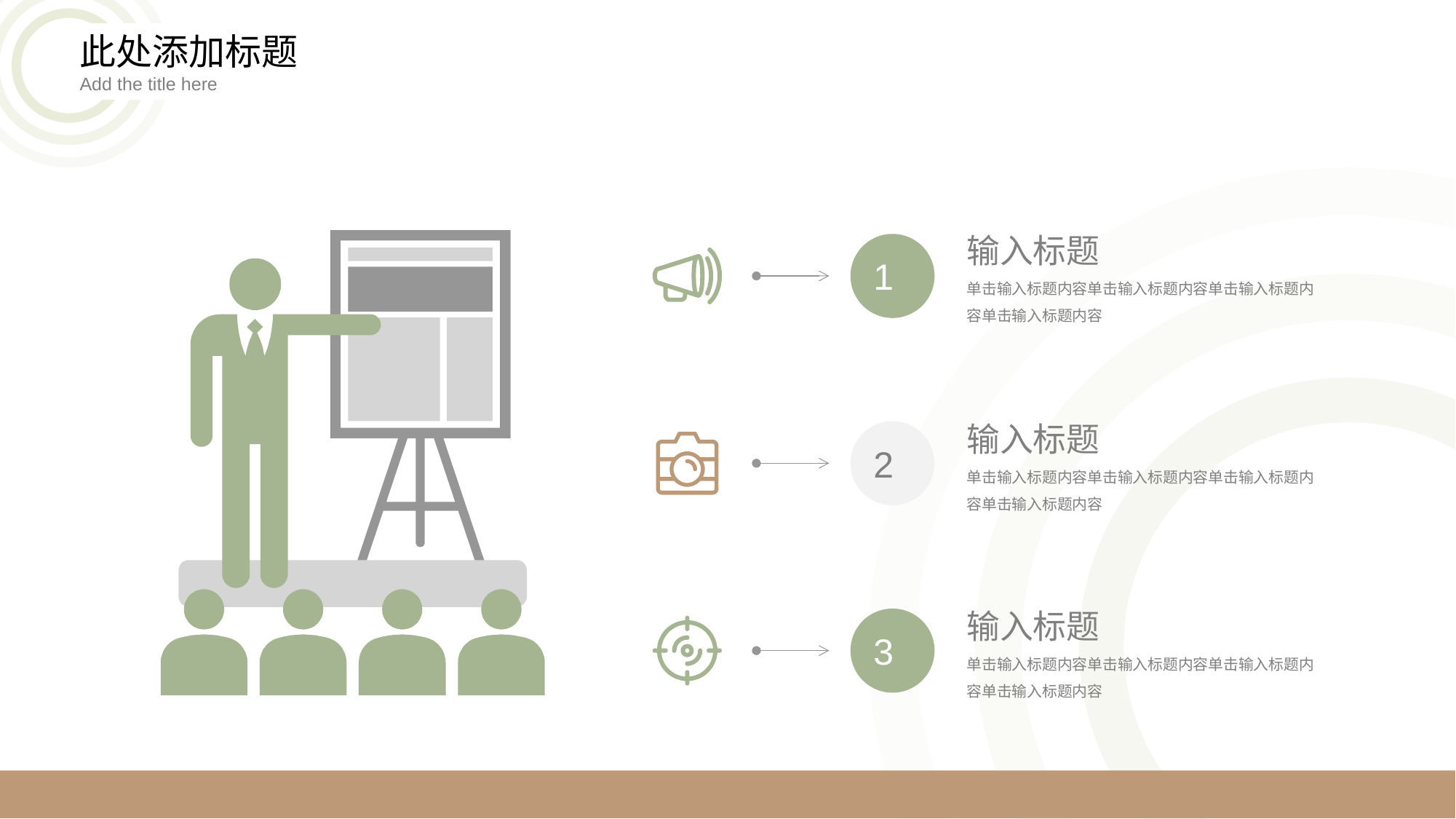

此处添加标题
Add the title here

输入标题
单击输入标题内容单击输入标题内容单击输入标题内容单击输入标题内容
1

输入标题
单击输入标题内容单击输入标题内容单击输入标题内容单击输入标题内容
2

输入标题
单击输入标题内容单击输入标题内容单击输入标题内容单击输入标题内容
3